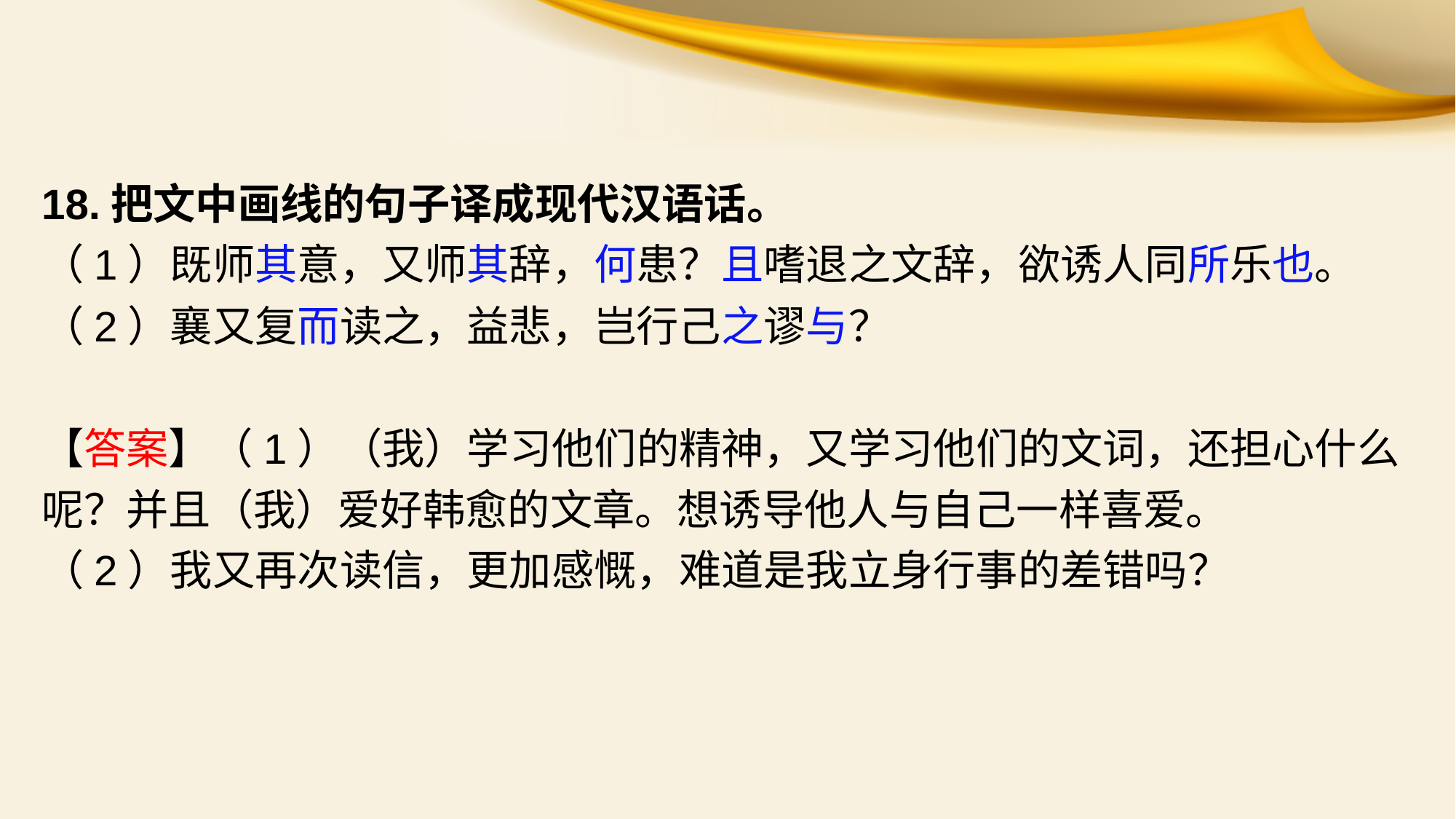

18.把文中画线的句子译成现代汉语话。
（1）既师其意，又师其辞，何患？且嗜退之文辞，欲诱人同所乐也。
（2）襄又复而读之，益悲，岂行己之谬与？

【答案】（1）（我）学习他们的精神，又学习他们的文词，还担心什么呢？并且（我）爱好韩愈的文章。想诱导他人与自己一样喜爱。
（2）我又再次读信，更加感慨，难道是我立身行事的差错吗？